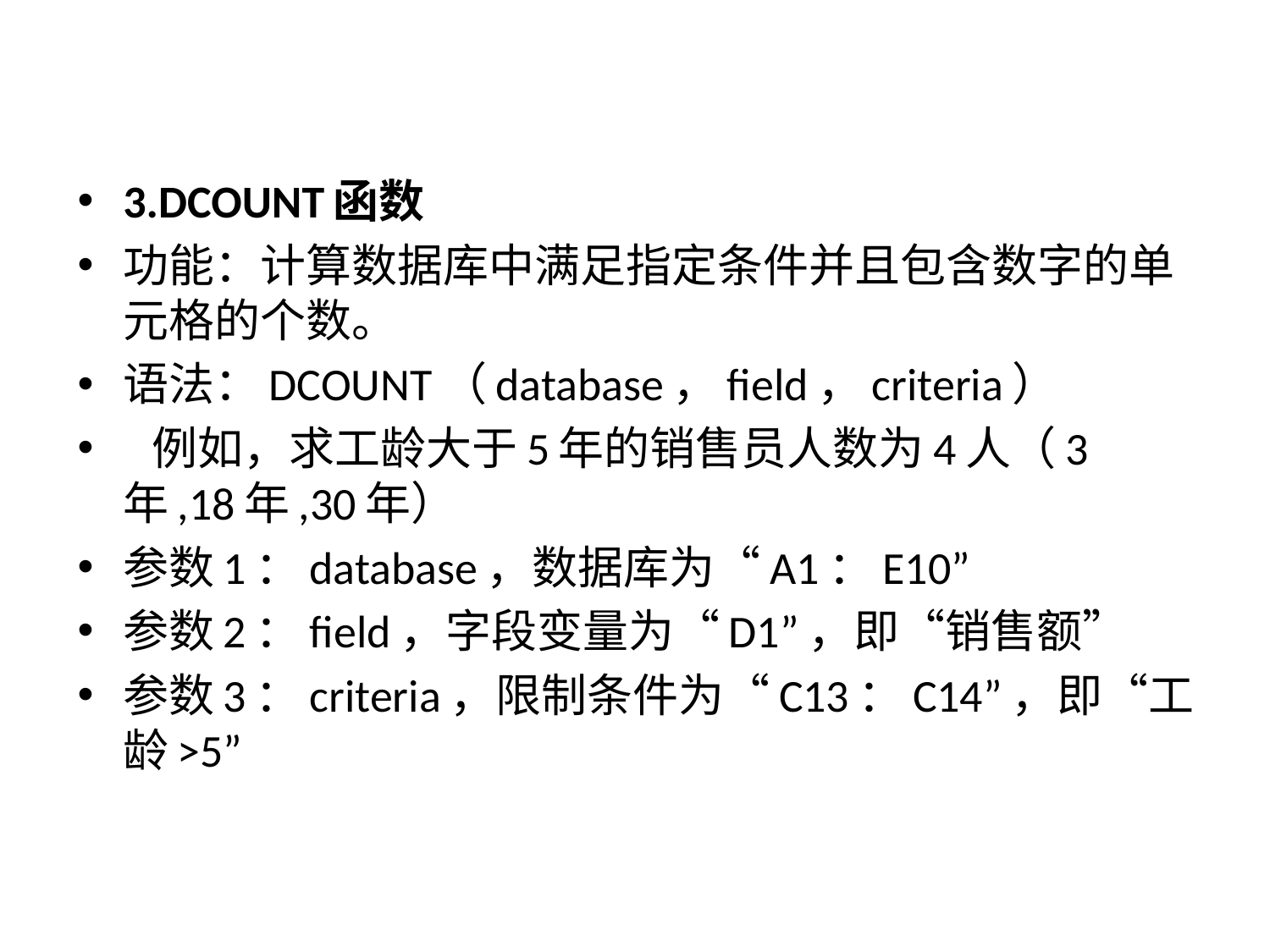

3.DCOUNT函数
功能：计算数据库中满足指定条件并且包含数字的单元格的个数。
语法：DCOUNT（database，field，criteria）
  例如，求工龄大于5年的销售员人数为4人（3年,18年,30年）
参数1：database，数据库为“A1：E10”
参数2：field，字段变量为“D1”，即“销售额”
参数3：criteria，限制条件为“C13：C14”，即“工龄>5”